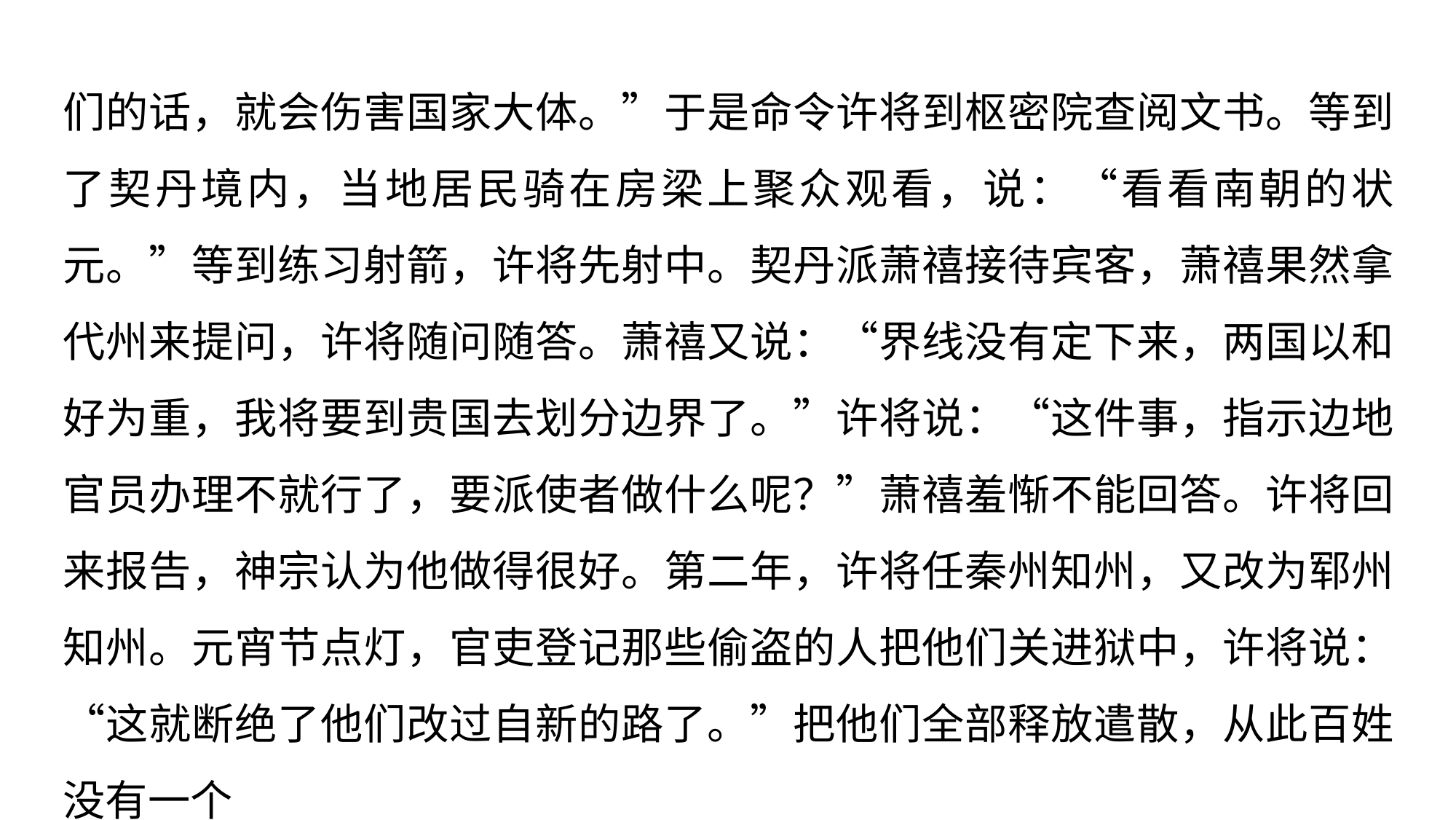

们的话，就会伤害国家大体。”于是命令许将到枢密院查阅文书。等到了契丹境内，当地居民骑在房梁上聚众观看，说：“看看南朝的状元。”等到练习射箭，许将先射中。契丹派萧禧接待宾客，萧禧果然拿代州来提问，许将随问随答。萧禧又说：“界线没有定下来，两国以和好为重，我将要到贵国去划分边界了。”许将说：“这件事，指示边地官员办理不就行了，要派使者做什么呢？”萧禧羞惭不能回答。许将回来报告，神宗认为他做得很好。第二年，许将任秦州知州，又改为郓州知州。元宵节点灯，官吏登记那些偷盗的人把他们关进狱中，许将说：“这就断绝了他们改过自新的路了。”把他们全部释放遣散，从此百姓没有一个